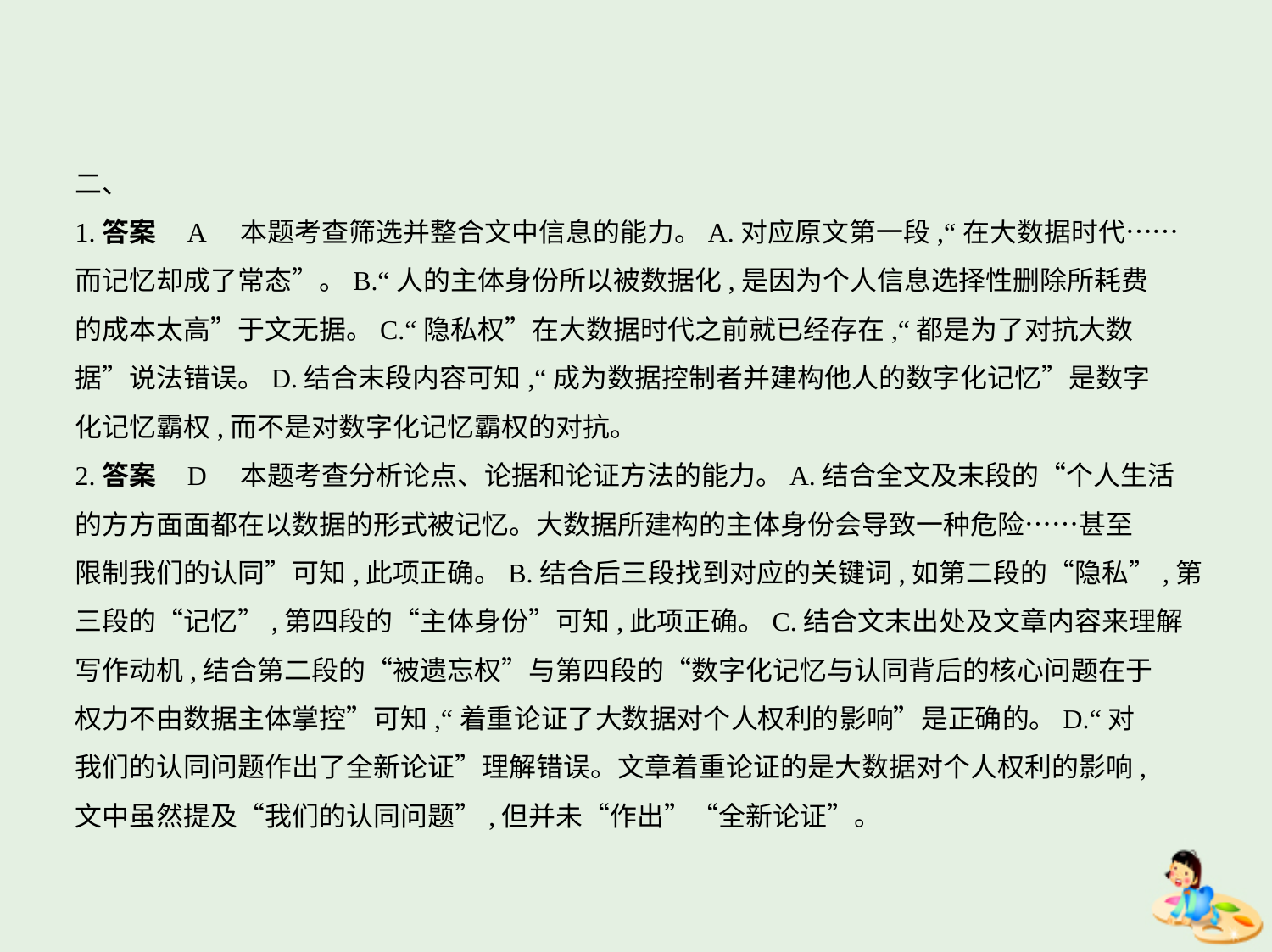

二、
1.答案    A　本题考查筛选并整合文中信息的能力。A.对应原文第一段,“在大数据时代……
而记忆却成了常态”。B.“人的主体身份所以被数据化,是因为个人信息选择性删除所耗费
的成本太高”于文无据。C.“隐私权”在大数据时代之前就已经存在,“都是为了对抗大数
据”说法错误。D.结合末段内容可知,“成为数据控制者并建构他人的数字化记忆”是数字
化记忆霸权,而不是对数字化记忆霸权的对抗。
2.答案    D　本题考查分析论点、论据和论证方法的能力。A.结合全文及末段的“个人生活
的方方面面都在以数据的形式被记忆。大数据所建构的主体身份会导致一种危险……甚至
限制我们的认同”可知,此项正确。B.结合后三段找到对应的关键词,如第二段的“隐私”,第
三段的“记忆”,第四段的“主体身份”可知,此项正确。C.结合文末出处及文章内容来理解
写作动机,结合第二段的“被遗忘权”与第四段的“数字化记忆与认同背后的核心问题在于
权力不由数据主体掌控”可知,“着重论证了大数据对个人权利的影响”是正确的。D.“对
我们的认同问题作出了全新论证”理解错误。文章着重论证的是大数据对个人权利的影响,
文中虽然提及“我们的认同问题”,但并未“作出”“全新论证”。